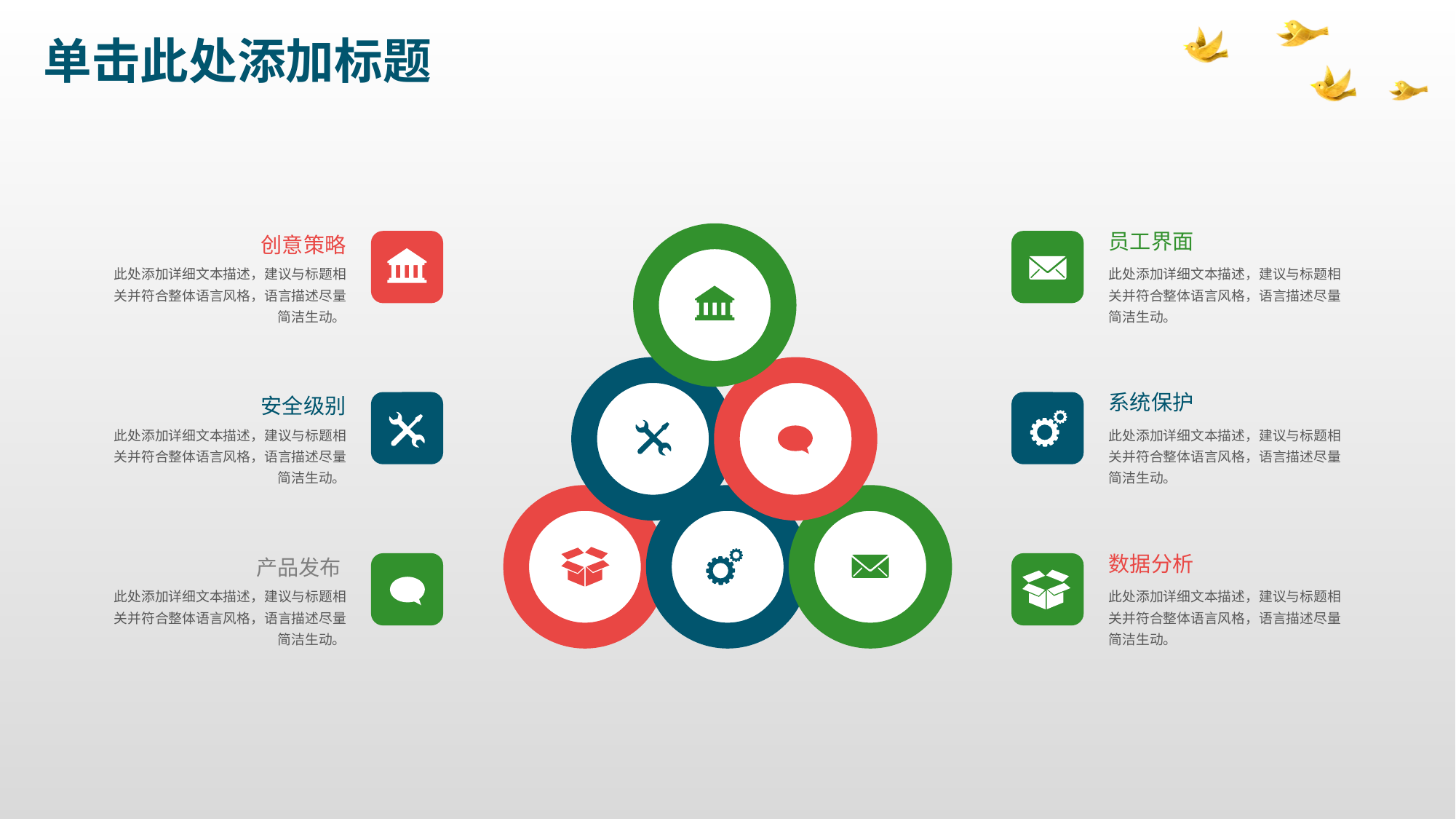

# 单击此处添加标题
员工界面

创意策略

此处添加详细文本描述，建议与标题相关并符合整体语言风格，语言描述尽量简洁生动。
此处添加详细文本描述，建议与标题相关并符合整体语言风格，语言描述尽量简洁生动。

系统保护

安全级别

此处添加详细文本描述，建议与标题相关并符合整体语言风格，语言描述尽量简洁生动。
此处添加详细文本描述，建议与标题相关并符合整体语言风格，语言描述尽量简洁生动。

数据分析

产品发布

此处添加详细文本描述，建议与标题相关并符合整体语言风格，语言描述尽量简洁生动。
此处添加详细文本描述，建议与标题相关并符合整体语言风格，语言描述尽量简洁生动。